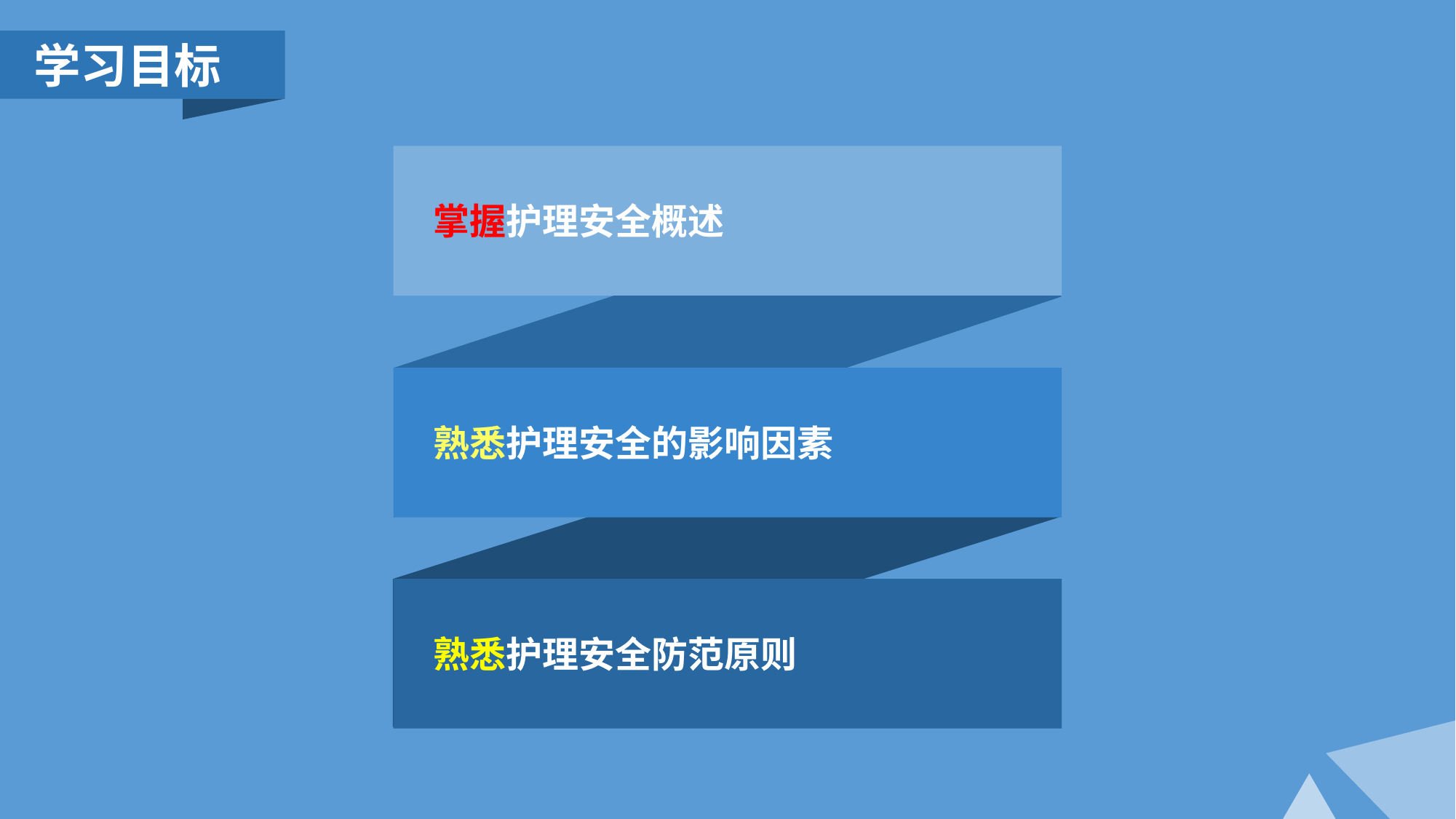

学习目标

掌握护理安全概述

熟悉护理安全的影响因素

熟悉护理安全防范原则